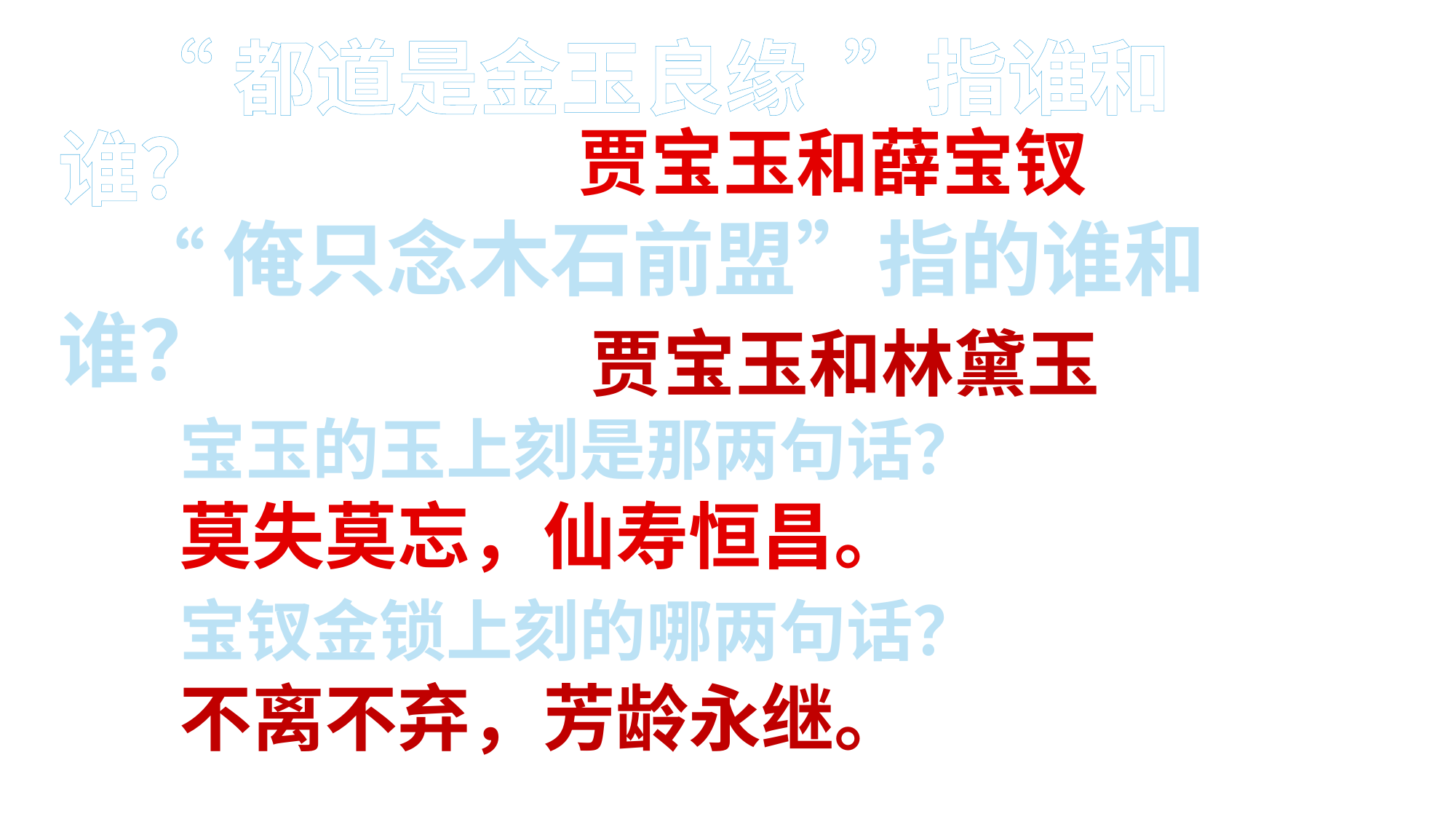

“都道是金玉良缘  ”指谁和谁？
     “俺只念木石前盟”指的谁和谁？
       宝玉的玉上刻是那两句话？
       莫失莫忘，仙寿恒昌。
       宝钗金锁上刻的哪两句话？
       不离不弃，芳龄永继。
贾宝玉和薛宝钗
贾宝玉和林黛玉